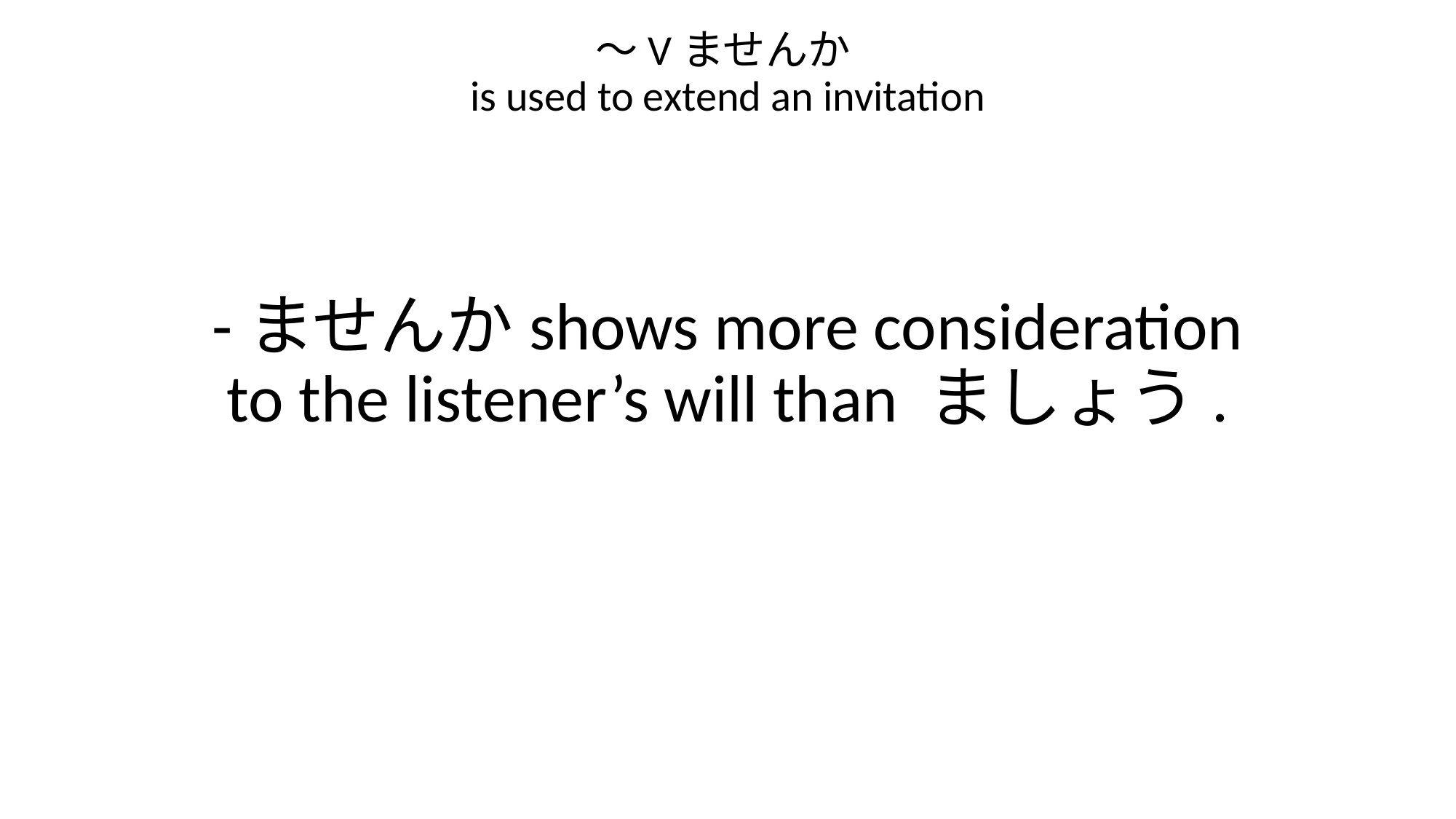

# ～Vませんか is used to extend an invitation

-ませんかshows more consideration to the listener’s will than ましょう.